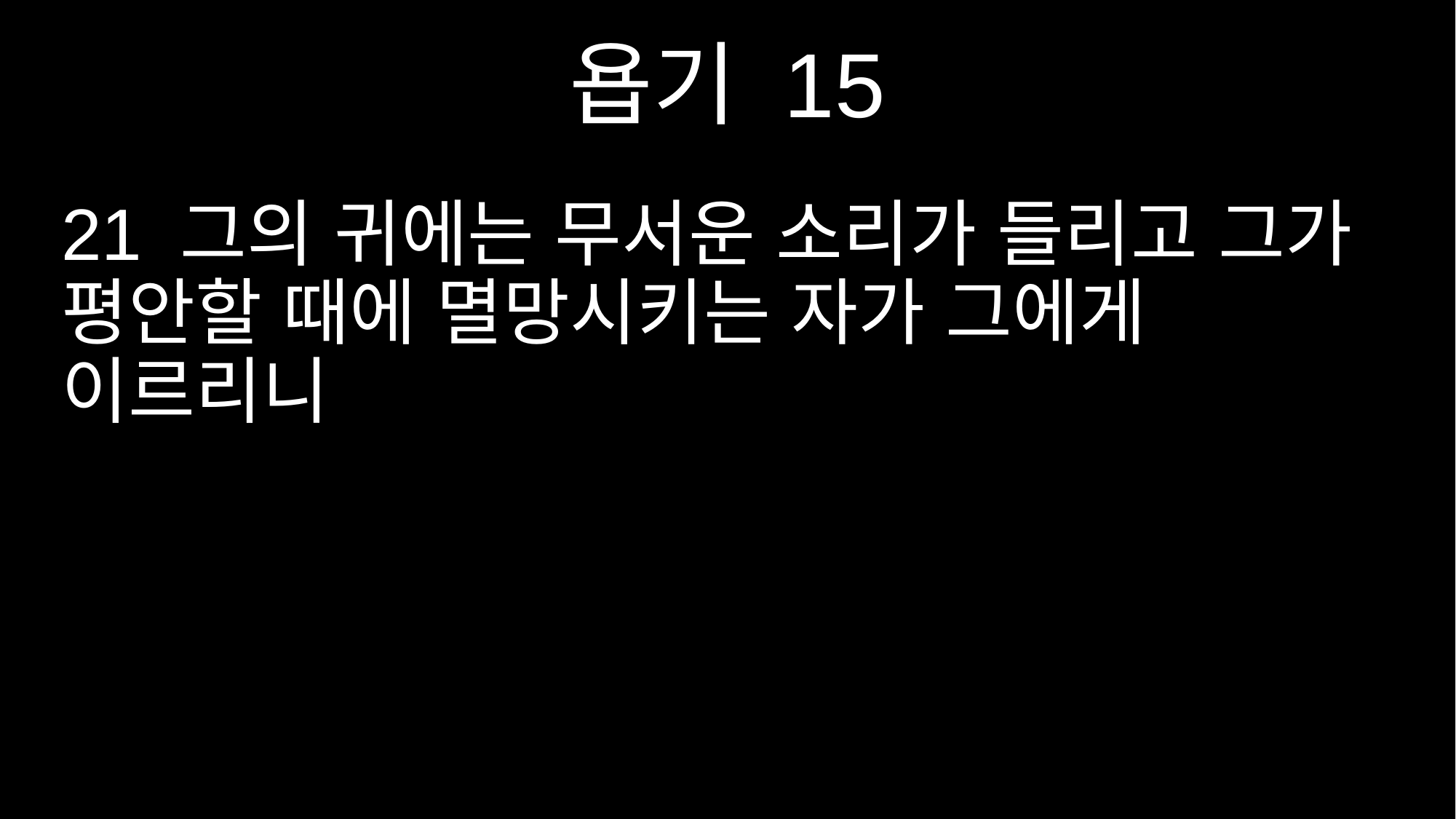

욥기 15
21 그의 귀에는 무서운 소리가 들리고 그가 평안할 때에 멸망시키는 자가 그에게 이르리니